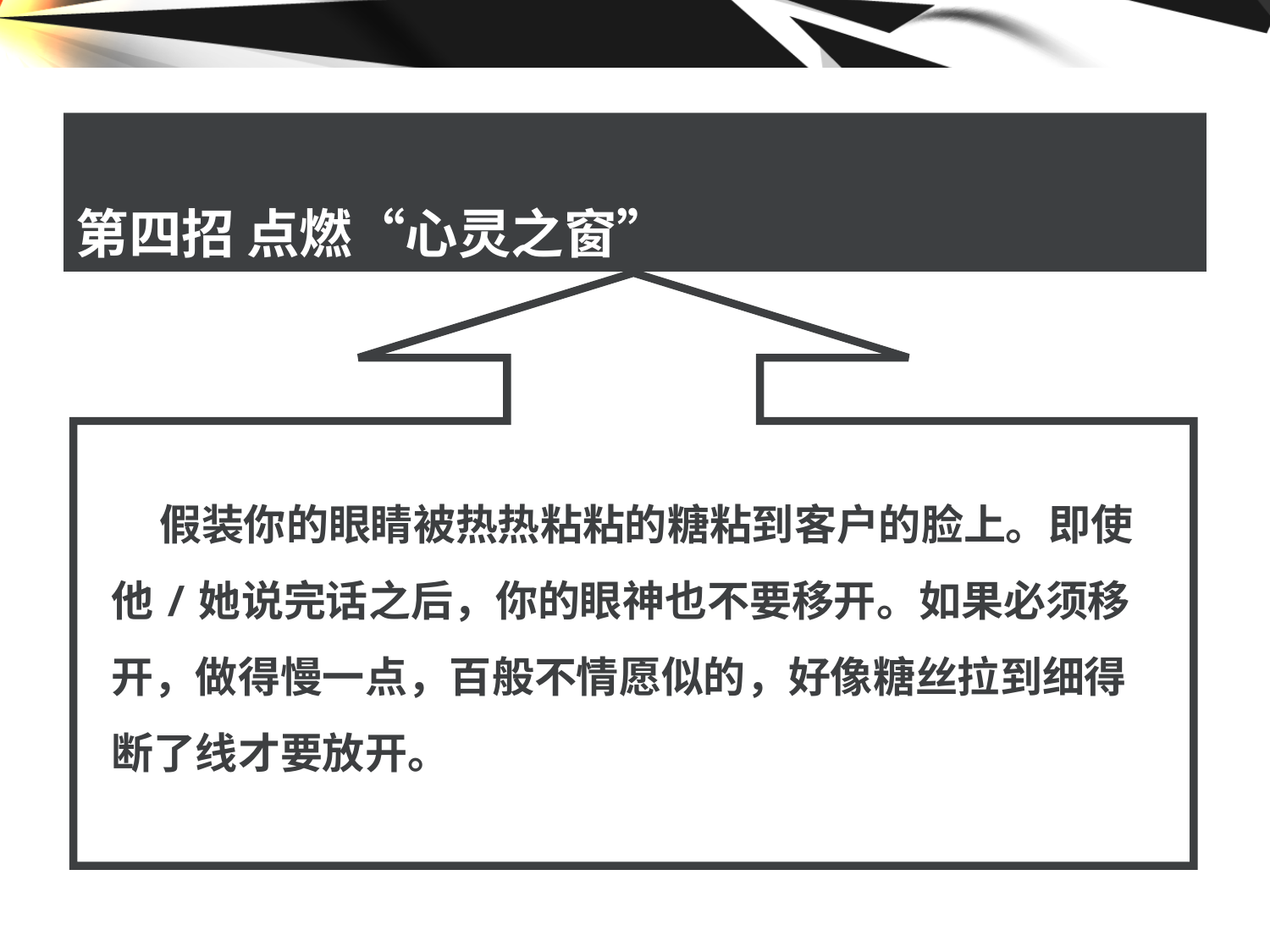

# 第四招 点燃“心灵之窗”

    假装你的眼睛被热热粘粘的糖粘到客户的脸上。即使他/她说完话之后，你的眼神也不要移开。如果必须移开，做得慢一点，百般不情愿似的，好像糖丝拉到细得断了线才要放开。